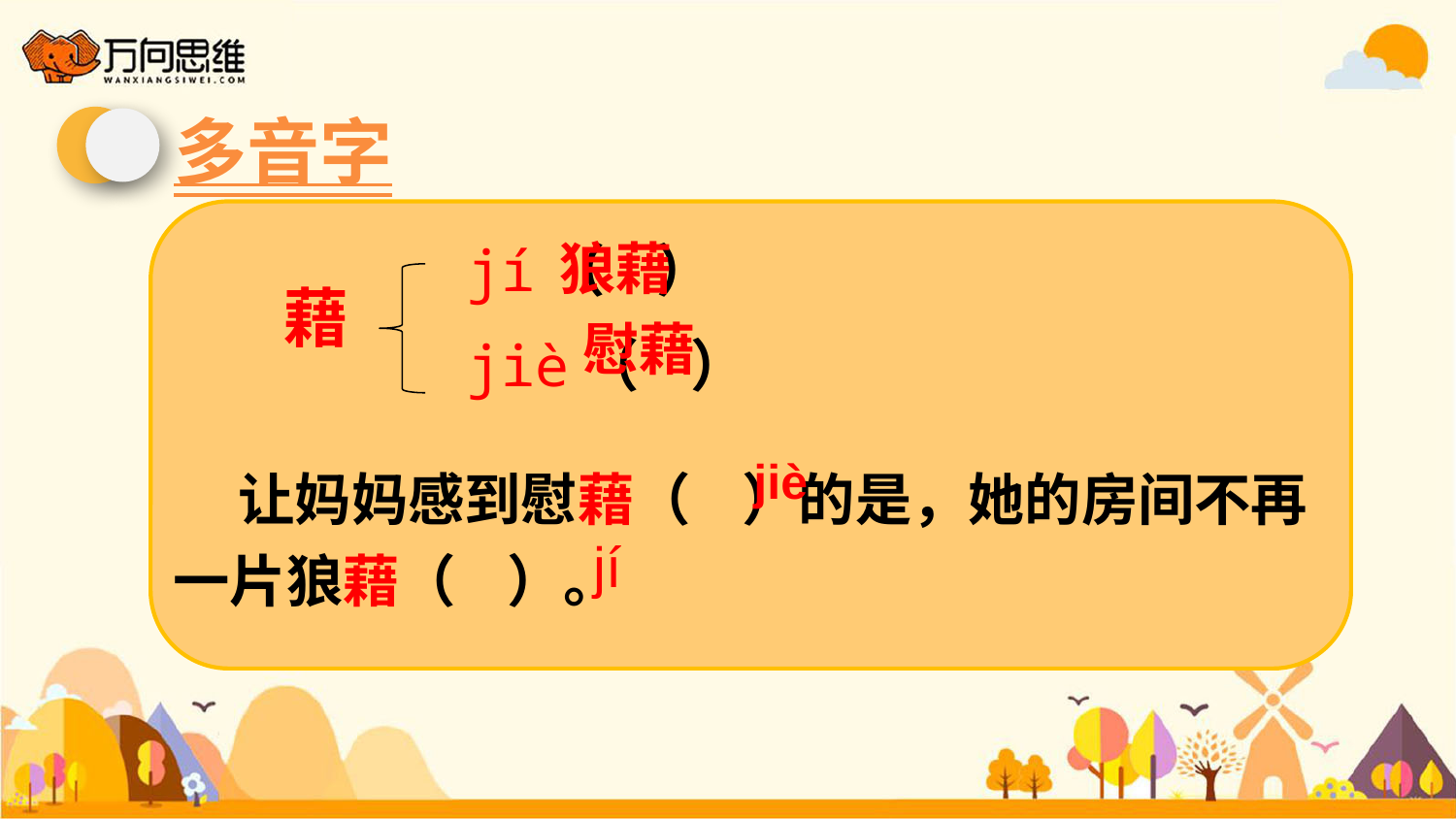

多音字

狼藉
   jí（    ）
   jiè（    ）

藉
慰藉
    让妈妈感到慰藉（    ）的是，她的房间不再一片狼藉（    ）。
jiè
jí